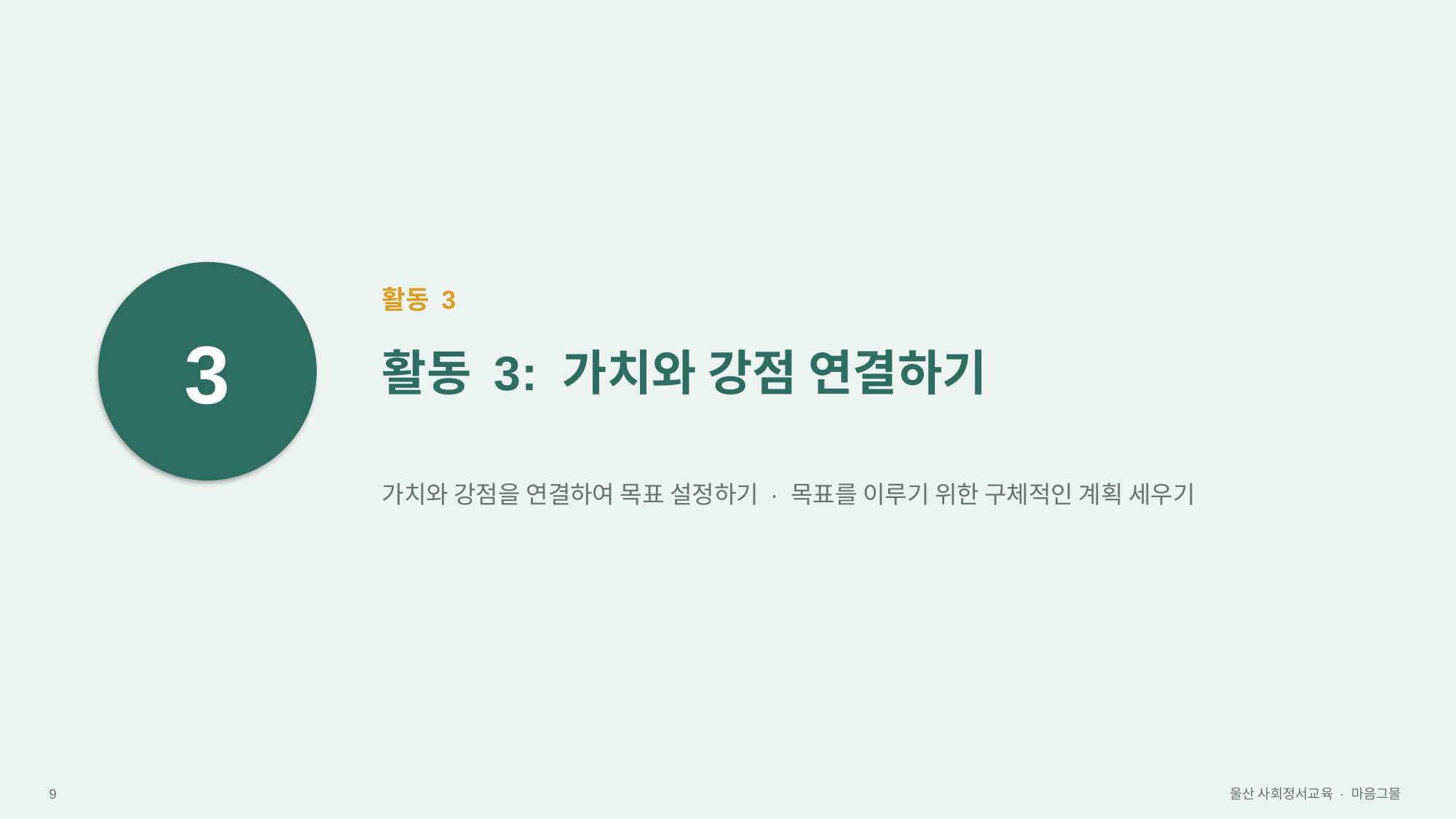

3
활동 3
활동 3: 가치와 강점 연결하기
가치와 강점을 연결하여 목표 설정하기 · 목표를 이루기 위한 구체적인 계획 세우기
9
울산 사회정서교육 · 마음그물